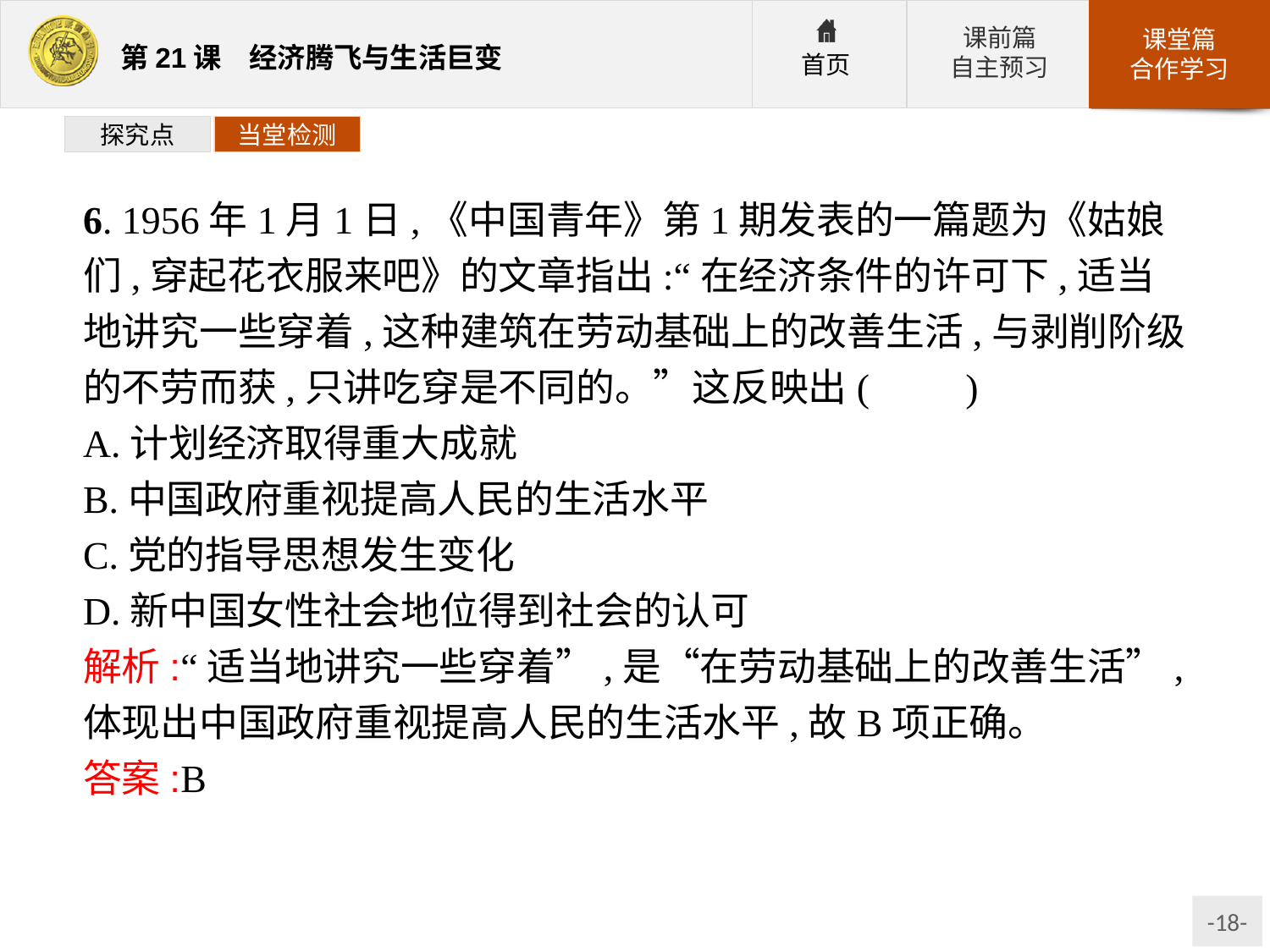

探究点
当堂检测
6. 1956年1月1日,《中国青年》第1期发表的一篇题为《姑娘们,穿起花衣服来吧》的文章指出:“在经济条件的许可下,适当地讲究一些穿着,这种建筑在劳动基础上的改善生活,与剥削阶级的不劳而获,只讲吃穿是不同的。”这反映出(　　)
A.计划经济取得重大成就
B.中国政府重视提高人民的生活水平
C.党的指导思想发生变化
D.新中国女性社会地位得到社会的认可
解析:“适当地讲究一些穿着”,是“在劳动基础上的改善生活”,体现出中国政府重视提高人民的生活水平,故B项正确。
答案:B